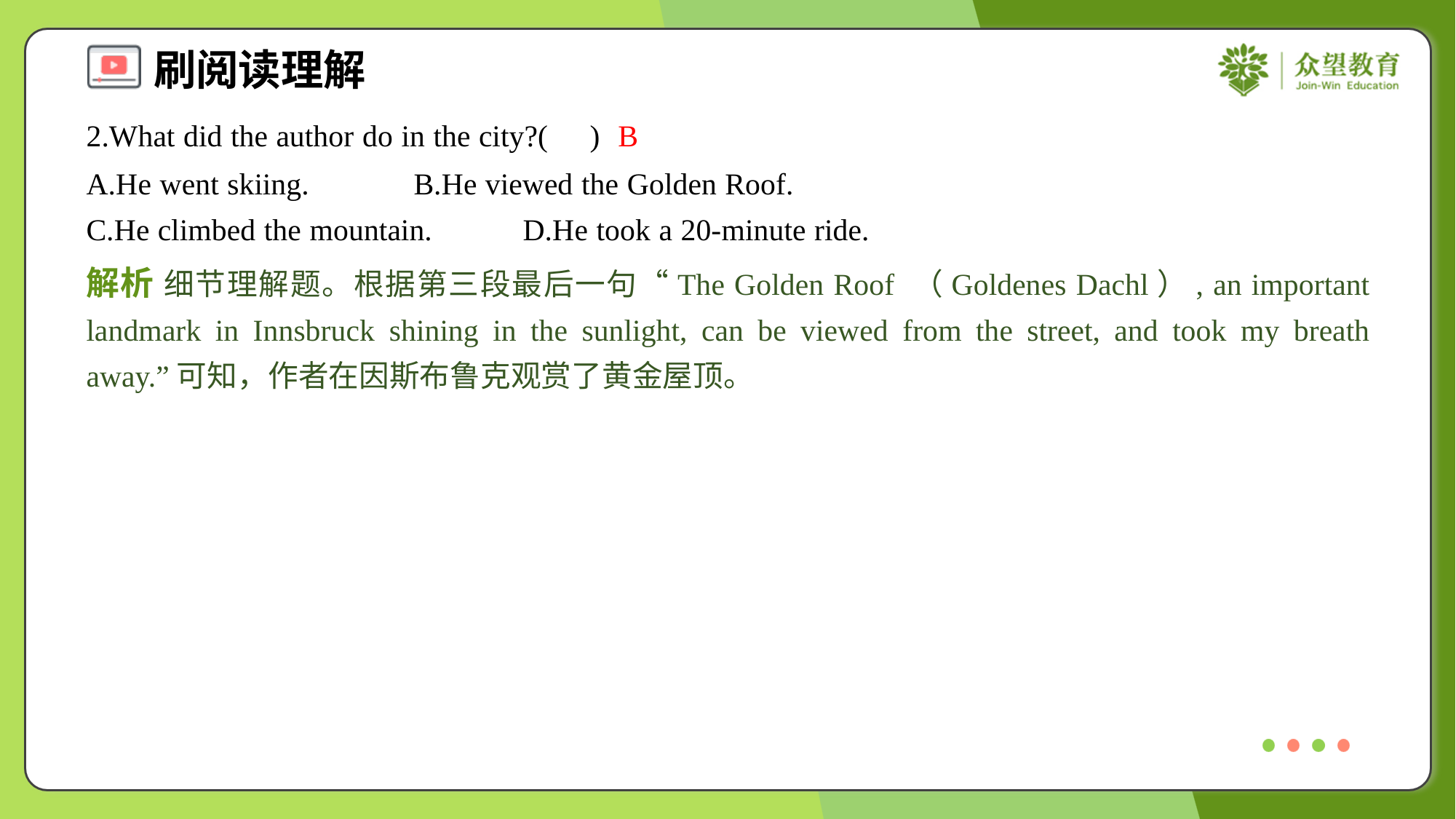

2.What did the author do in the city?(     )
B
A.He went skiing.	B.He viewed the Golden Roof.
C.He climbed the mountain.	D.He took a 20-minute ride.
解析 细节理解题。根据第三段最后一句“The Golden Roof （Goldenes Dachl）, an important landmark in Innsbruck shining in the sunlight, can be viewed from the street, and took my breath away.”可知，作者在因斯布鲁克观赏了黄金屋顶。